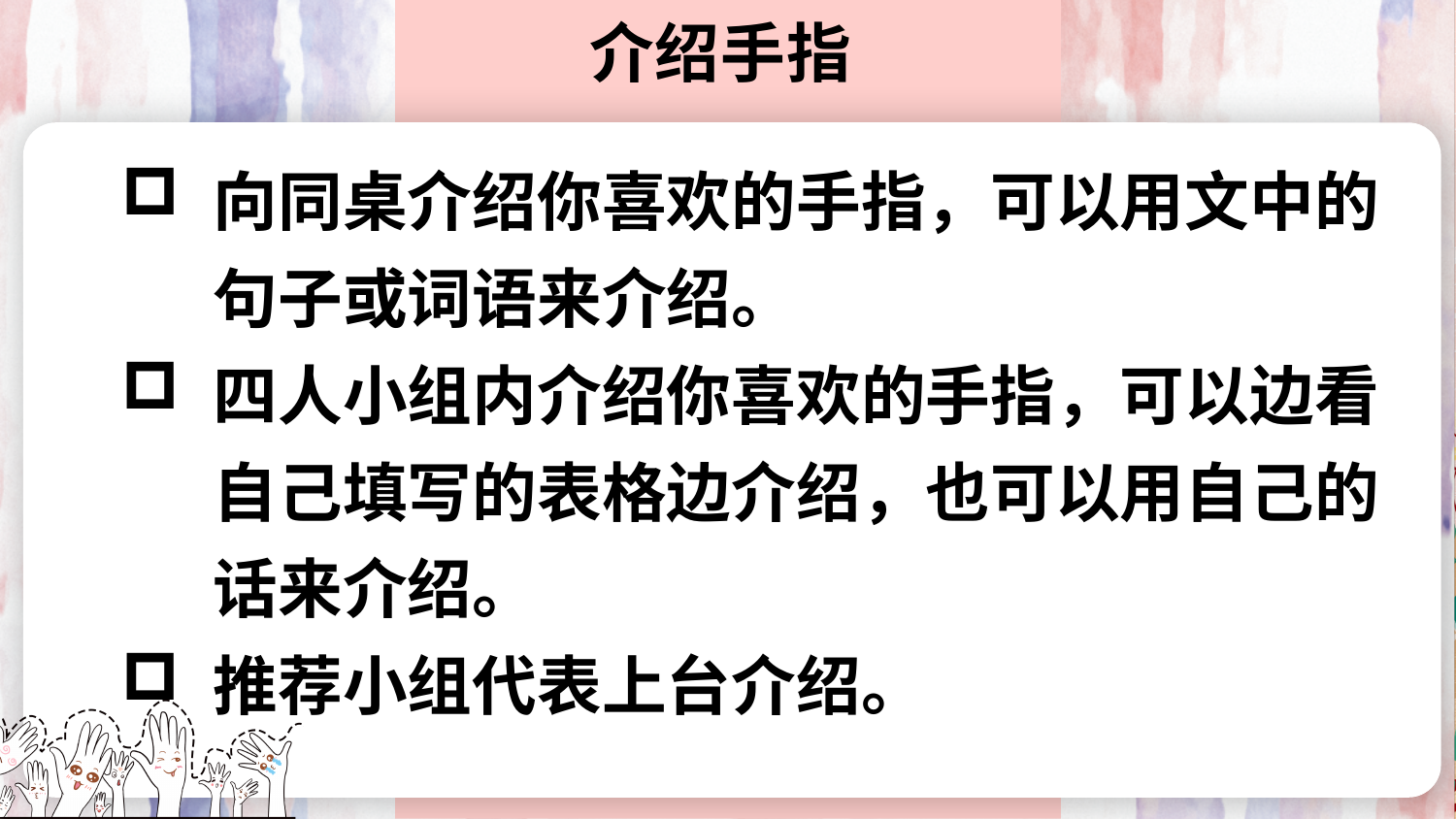

介绍手指
向同桌介绍你喜欢的手指，可以用文中的句子或词语来介绍。
四人小组内介绍你喜欢的手指，可以边看自己填写的表格边介绍，也可以用自己的话来介绍。
推荐小组代表上台介绍。